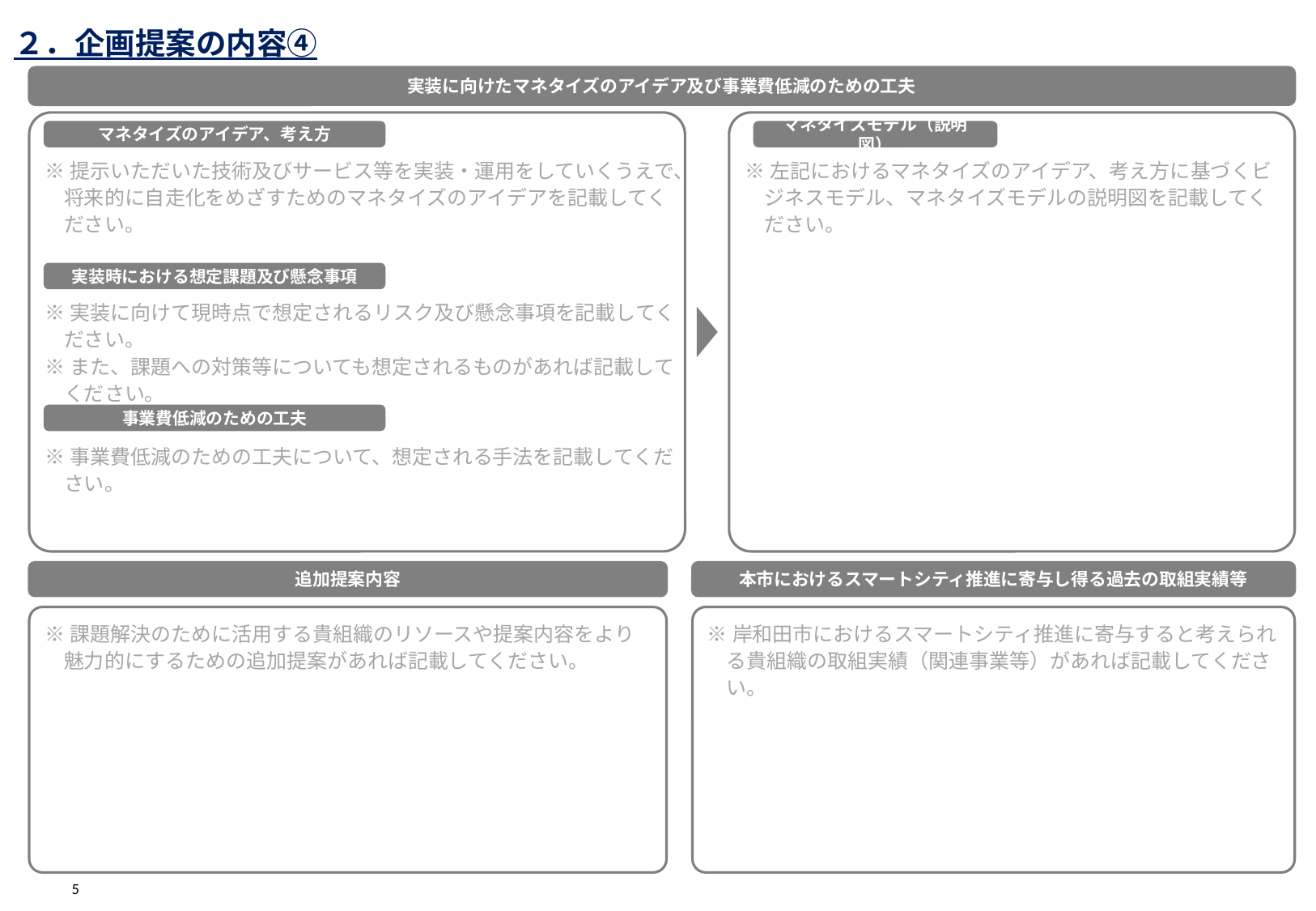

２．企画提案の内容④
実装に向けたマネタイズのアイデア及び事業費低減のための工夫

マネタイズのアイデア、考え方
マネタイズモデル（説明図）
※提示いただいた技術及びサービス等を実装・運用をしていくうえで、将来的に自走化をめざすためのマネタイズのアイデアを記載してください。
※左記におけるマネタイズのアイデア、考え方に基づくビジネスモデル、マネタイズモデルの説明図を記載してください。
実装時における想定課題及び懸念事項
※実装に向けて現時点で想定されるリスク及び懸念事項を記載してください。
※また、課題への対策等についても想定されるものがあれば記載してください。

事業費低減のための工夫
※事業費低減のための工夫について、想定される手法を記載してください。
追加提案内容
本市におけるスマートシティ推進に寄与し得る過去の取組実績等

※課題解決のために活用する貴組織のリソースや提案内容をより魅力的にするための追加提案があれば記載してください。
※岸和田市におけるスマートシティ推進に寄与すると考えられる貴組織の取組実績（関連事業等）があれば記載してください。
5